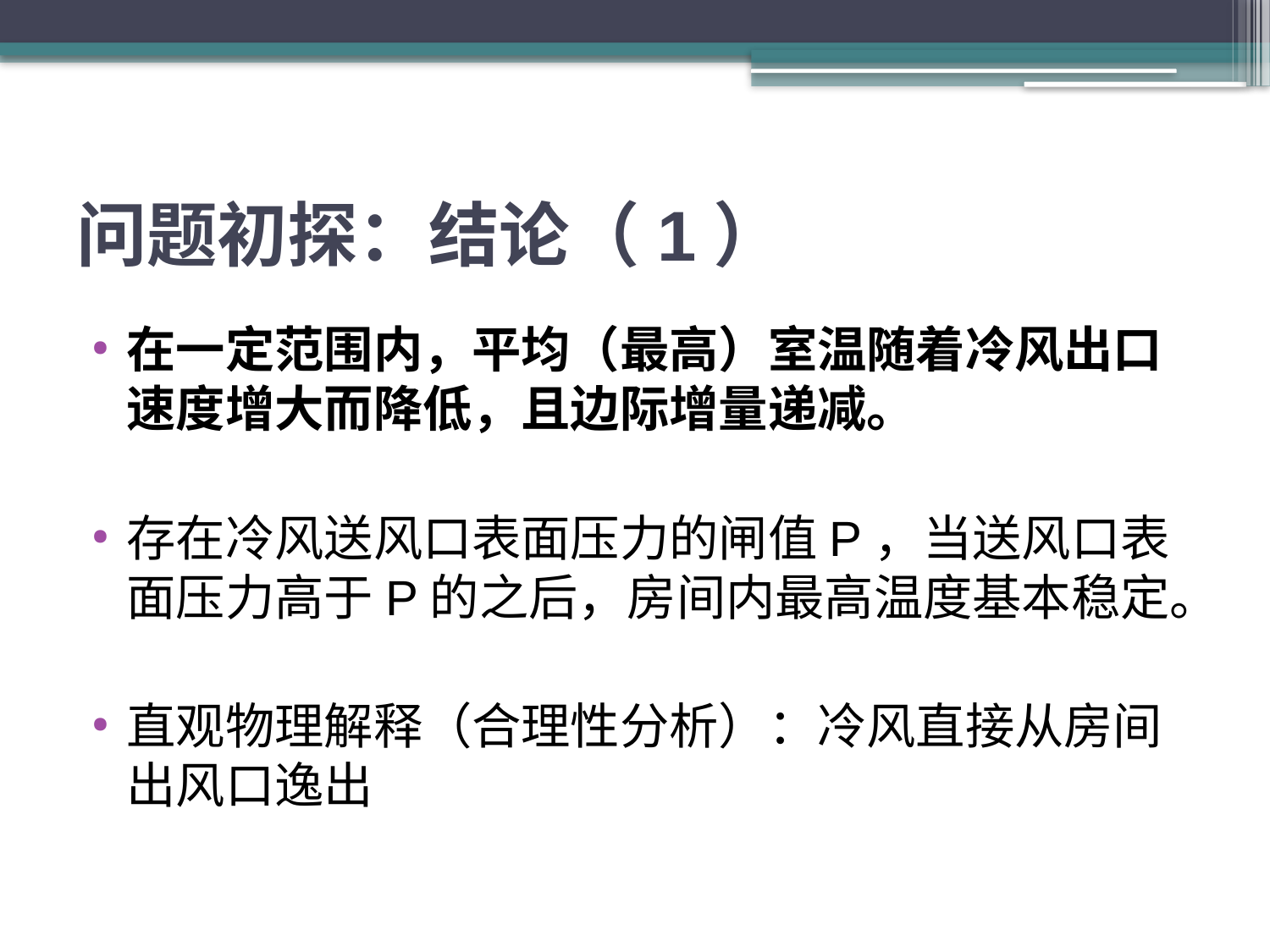

# 问题初探：结论（1）
在一定范围内，平均（最高）室温随着冷风出口速度增大而降低，且边际增量递减。

存在冷风送风口表面压力的闸值P，当送风口表面压力高于P的之后，房间内最高温度基本稳定。

直观物理解释（合理性分析）：冷风直接从房间出风口逸出